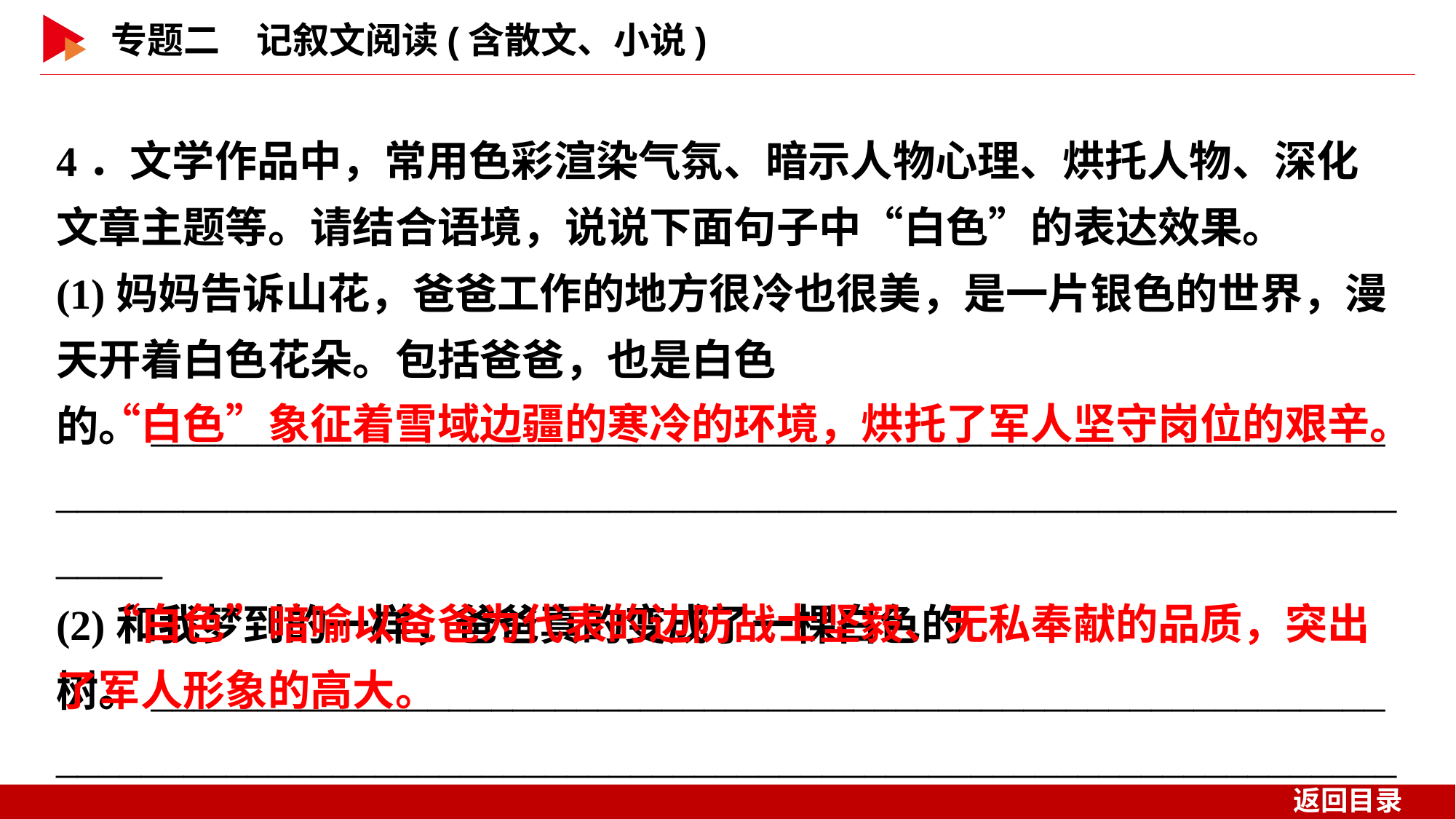

4．文学作品中，常用色彩渲染气氛、暗示人物心理、烘托人物、深化文章主题等。请结合语境，说说下面句子中“白色”的表达效果。
(1)妈妈告诉山花，爸爸工作的地方很冷也很美，是一片银色的世界，漫天开着白色花朵。包括爸爸，也是白色的。______________________________________________________________________________________________________________________________
(2)和我梦到的一样，爸爸真的变成了一棵白色的树。______________________________________________________________________________________________________________________________
　“白色”象征着雪域边疆的寒冷的环境，烘托了军人坚守岗位的艰辛。
　“白色”暗喻以爸爸为代表的边防战士坚毅、无私奉献的品质，突出了军人形象的高大。